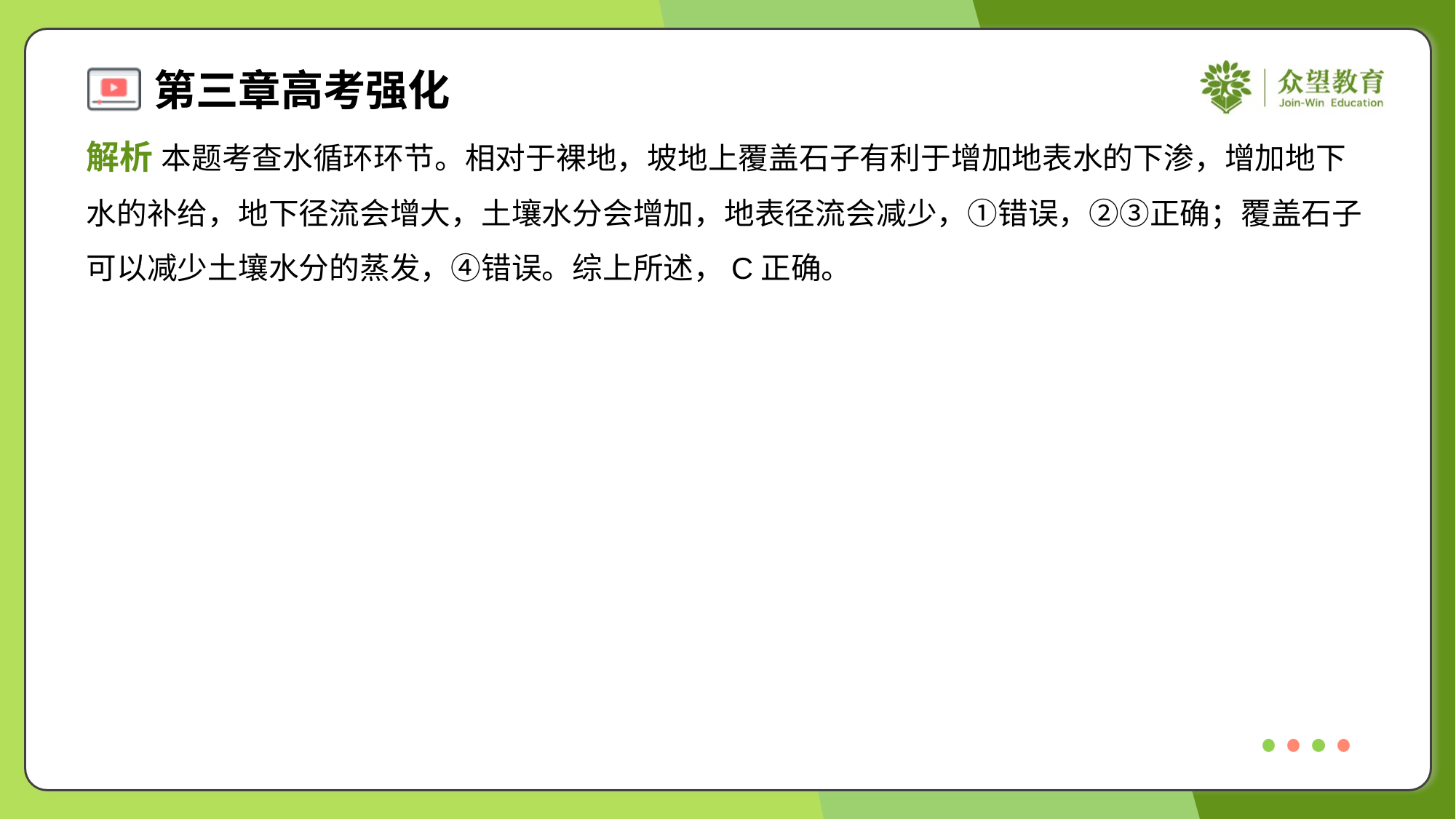

解析 本题考查水循环环节。相对于裸地，坡地上覆盖石子有利于增加地表水的下渗，增加地下
水的补给，地下径流会增大，土壤水分会增加，地表径流会减少，①错误，②③正确；覆盖石子
可以减少土壤水分的蒸发，④错误。综上所述，C正确。